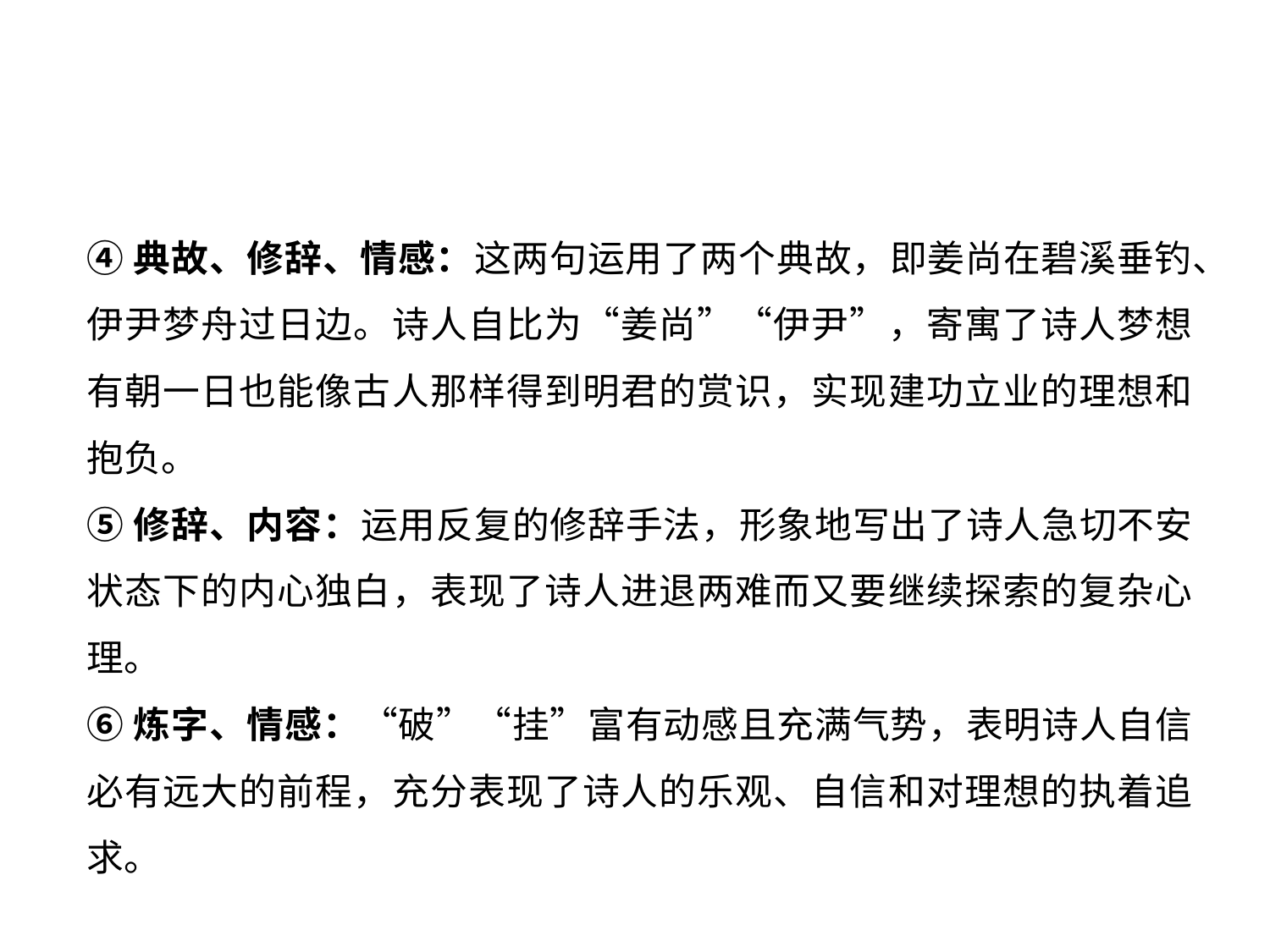

④典故、修辞、情感：这两句运用了两个典故，即姜尚在碧溪垂钓、伊尹梦舟过日边。诗人自比为“姜尚”“伊尹”，寄寓了诗人梦想有朝一日也能像古人那样得到明君的赏识，实现建功立业的理想和抱负。
⑤修辞、内容：运用反复的修辞手法，形象地写出了诗人急切不安状态下的内心独白，表现了诗人进退两难而又要继续探索的复杂心理。
⑥炼字、情感：“破”“挂”富有动感且充满气势，表明诗人自信必有远大的前程，充分表现了诗人的乐观、自信和对理想的执着追求。